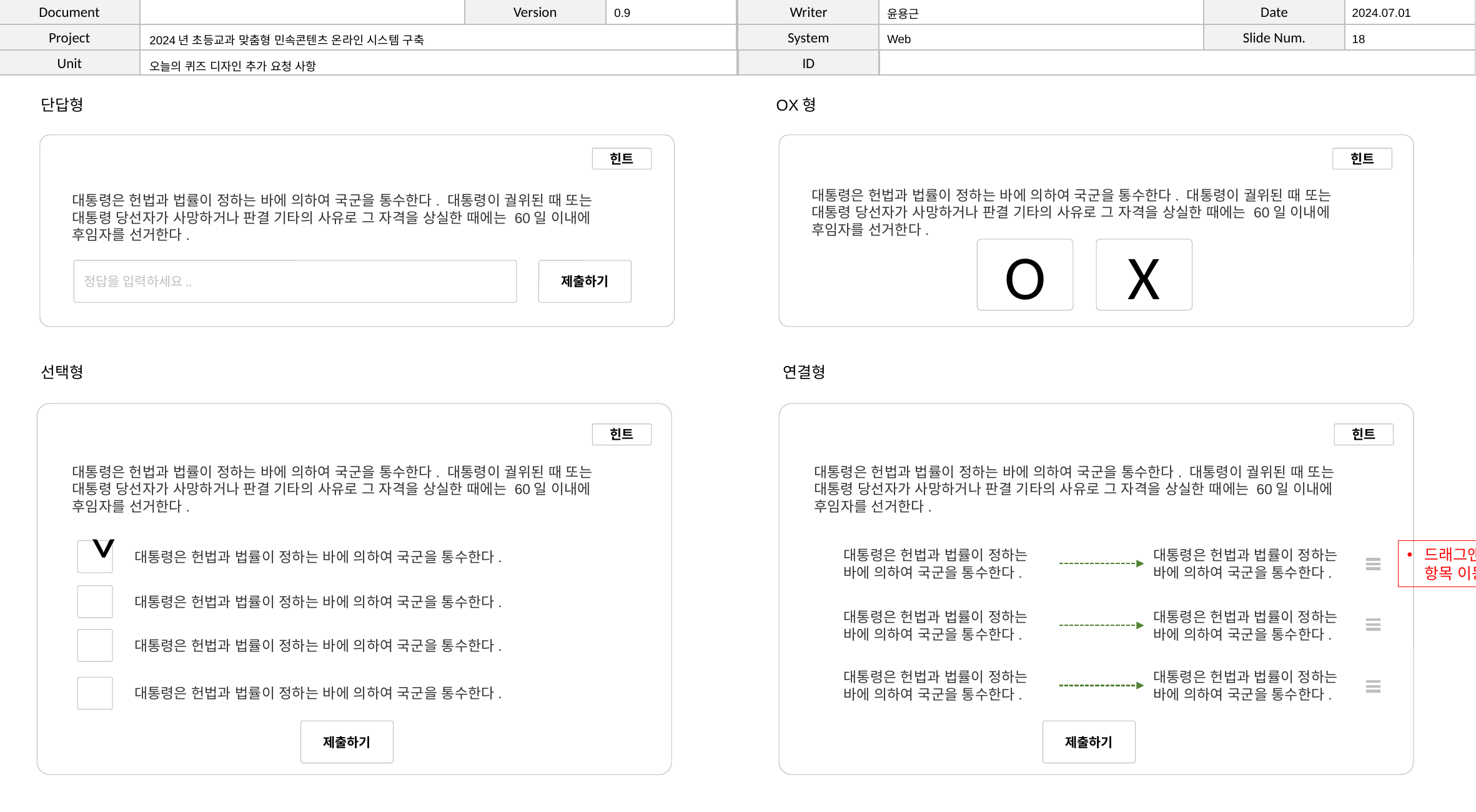

|  |  |  | 0.9 |  | 윤용근 |  | 2024.07.01 |
| --- | --- | --- | --- | --- | --- | --- | --- |
|  | 2024년 초등교과 맞춤형 민속콘텐츠 온라인 시스템 구축 |  |  |  | Web |  | 18 |
|  | 오늘의 퀴즈 디자인 추가 요청 사항 |  |  |  |  |  |  |
단답형
OX형

힌트
힌트
대통령은 헌법과 법률이 정하는 바에 의하여 국군을 통수한다. 대통령이 궐위된 때 또는 대통령 당선자가 사망하거나 판결 기타의 사유로 그 자격을 상실한 때에는 60일 이내에 후임자를 선거한다.
대통령은 헌법과 법률이 정하는 바에 의하여 국군을 통수한다. 대통령이 궐위된 때 또는 대통령 당선자가 사망하거나 판결 기타의 사유로 그 자격을 상실한 때에는 60일 이내에 후임자를 선거한다.
X
O
제출하기
정답을 입력하세요..
선택형
연결형

힌트
힌트
대통령은 헌법과 법률이 정하는 바에 의하여 국군을 통수한다. 대통령이 궐위된 때 또는 대통령 당선자가 사망하거나 판결 기타의 사유로 그 자격을 상실한 때에는 60일 이내에 후임자를 선거한다.
대통령은 헌법과 법률이 정하는 바에 의하여 국군을 통수한다. 대통령이 궐위된 때 또는 대통령 당선자가 사망하거나 판결 기타의 사유로 그 자격을 상실한 때에는 60일 이내에 후임자를 선거한다.
드래그앤드롭으로 항목 이동 연결
˅
대통령은 헌법과 법률이 정하는 바에 의하여 국군을 통수한다.
대통령은 헌법과 법률이 정하는 바에 의하여 국군을 통수한다.
대통령은 헌법과 법률이 정하는 바에 의하여 국군을 통수한다.

대통령은 헌법과 법률이 정하는 바에 의하여 국군을 통수한다.
대통령은 헌법과 법률이 정하는 바에 의하여 국군을 통수한다.
대통령은 헌법과 법률이 정하는 바에 의하여 국군을 통수한다.

대통령은 헌법과 법률이 정하는 바에 의하여 국군을 통수한다.
대통령은 헌법과 법률이 정하는 바에 의하여 국군을 통수한다.
대통령은 헌법과 법률이 정하는 바에 의하여 국군을 통수한다.

대통령은 헌법과 법률이 정하는 바에 의하여 국군을 통수한다.
제출하기
제출하기